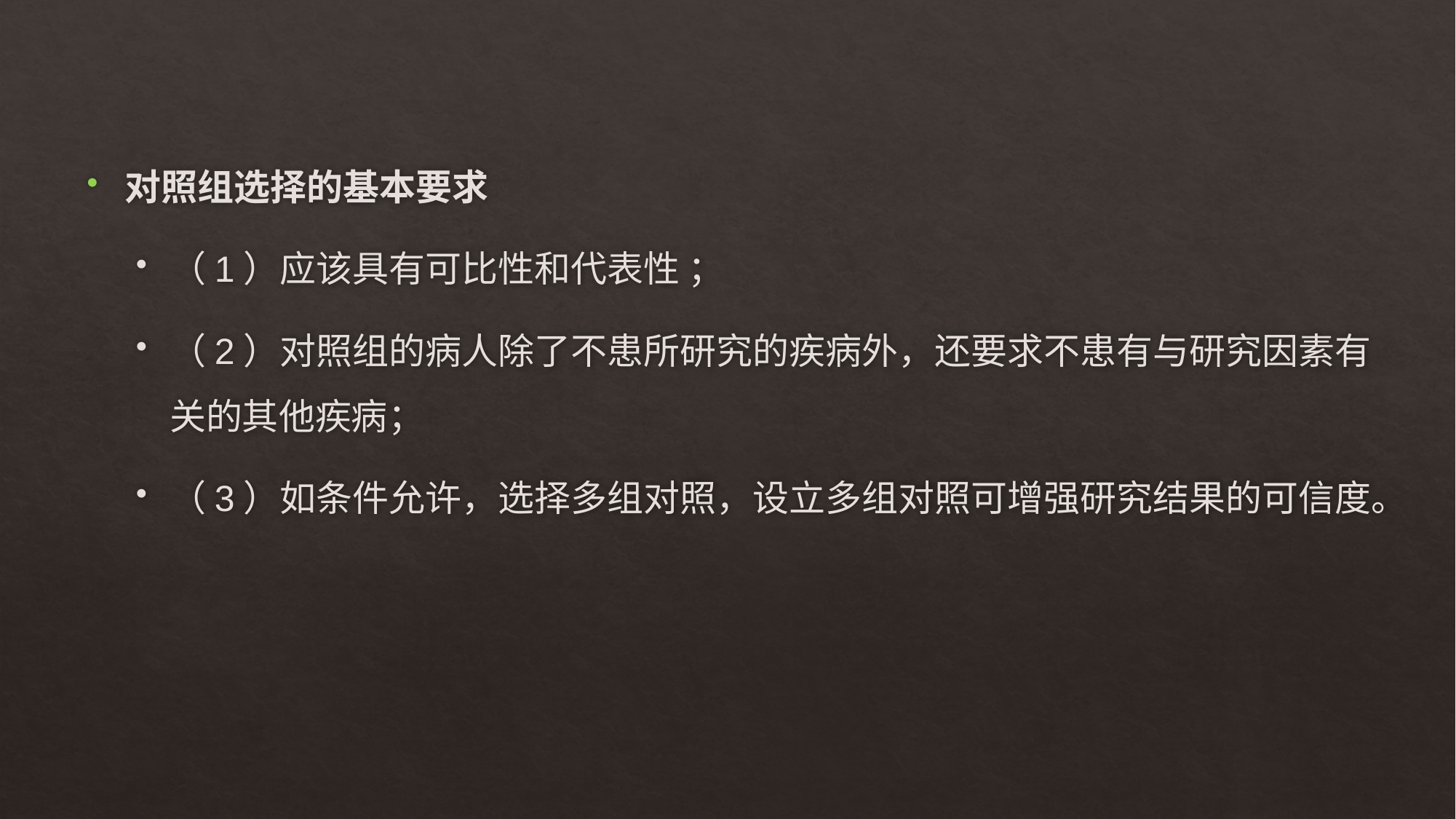

对照组选择的基本要求
（1）应该具有可比性和代表性 ；
（2）对照组的病人除了不患所研究的疾病外，还要求不患有与研究因素有关的其他疾病；
（3）如条件允许，选择多组对照，设立多组对照可增强研究结果的可信度。